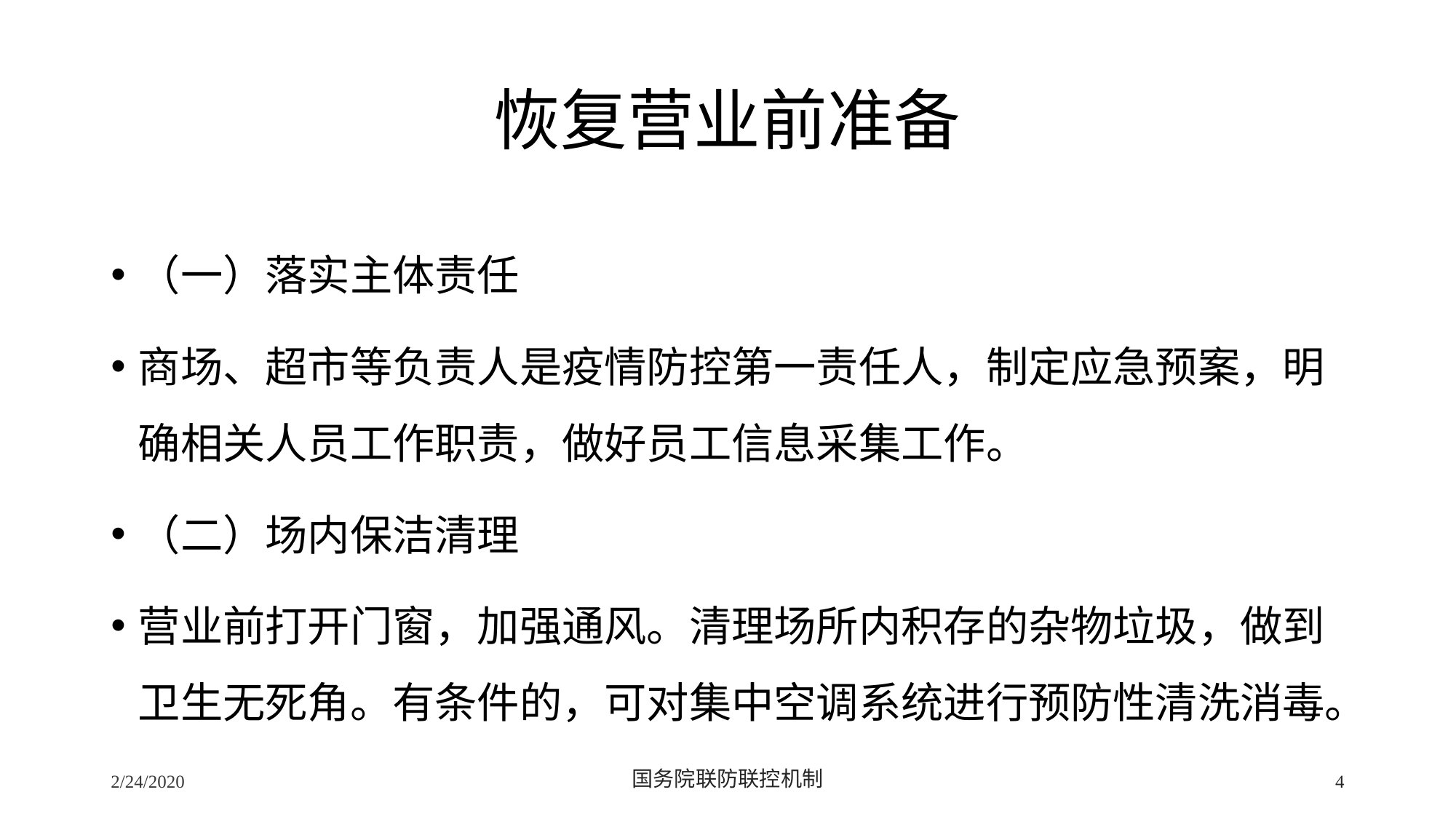

# 恢复营业前准备
（一）落实主体责任
商场、超市等负责人是疫情防控第一责任人，制定应急预案，明确相关人员工作职责，做好员工信息采集工作。
（二）场内保洁清理
营业前打开门窗，加强通风。清理场所内积存的杂物垃圾，做到卫生无死角。有条件的，可对集中空调系统进行预防性清洗消毒。
2/24/2020
国务院联防联控机制
4